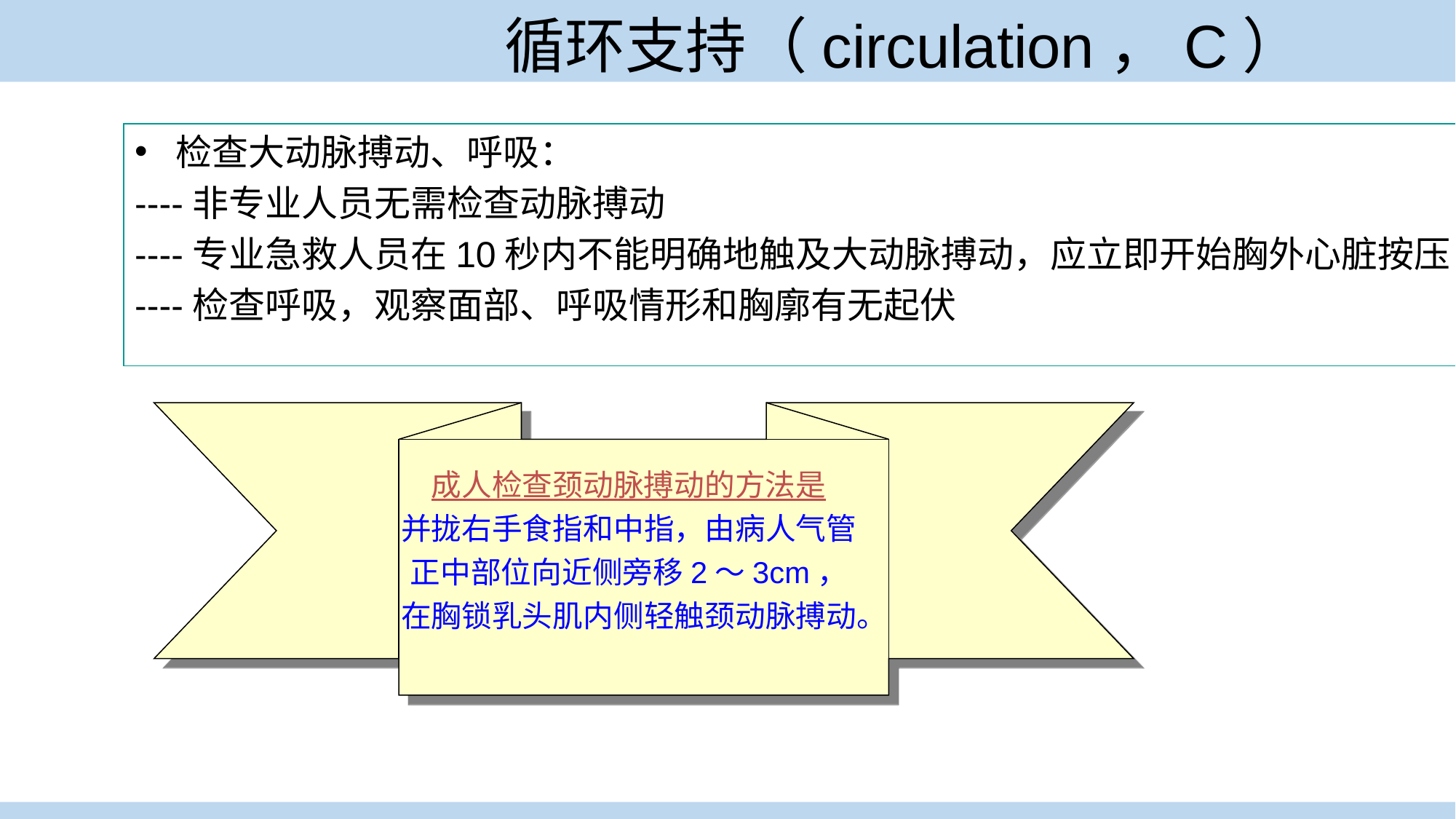

循环支持（circulation，C）
检查大动脉搏动、呼吸：
----非专业人员无需检查动脉搏动
----专业急救人员在10秒内不能明确地触及大动脉搏动，应立即开始胸外心脏按压
----检查呼吸，观察面部、呼吸情形和胸廓有无起伏

成人检查颈动脉搏动的方法是
并拢右手食指和中指，由病人气管正中部位向近侧旁移2～3cm，在胸锁乳头肌内侧轻触颈动脉搏动。